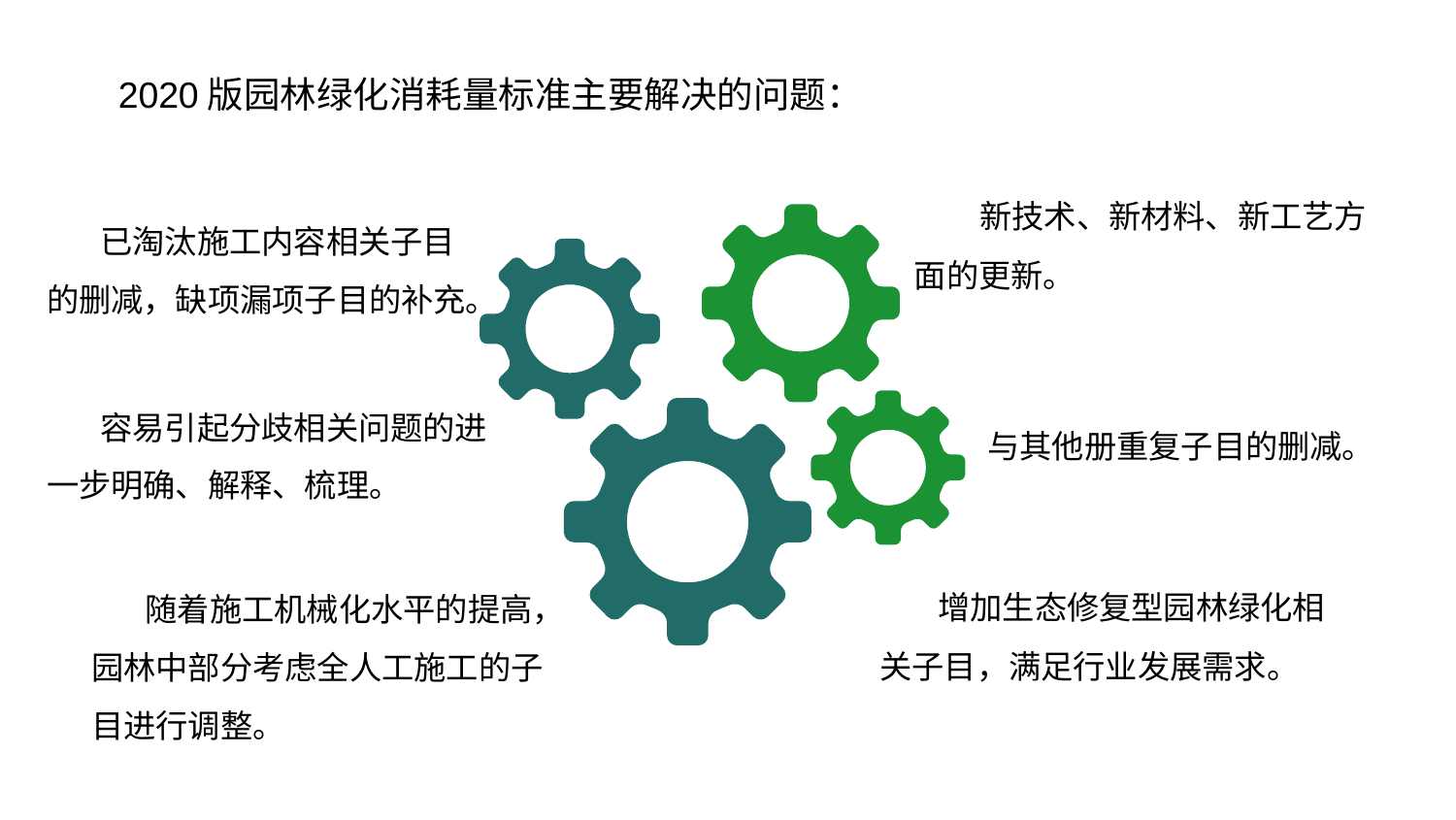

2020版园林绿化消耗量标准主要解决的问题：
         新技术、新材料、新工艺方面的更新。
         已淘汰施工内容相关子目的删减，缺项漏项子目的补充。

         容易引起分歧相关问题的进一步明确、解释、梳理。

         与其他册重复子目的删减。
      增加生态修复型园林绿化相关子目，满足行业发展需求。
         随着施工机械化水平的提高，园林中部分考虑全人工施工的子目进行调整。